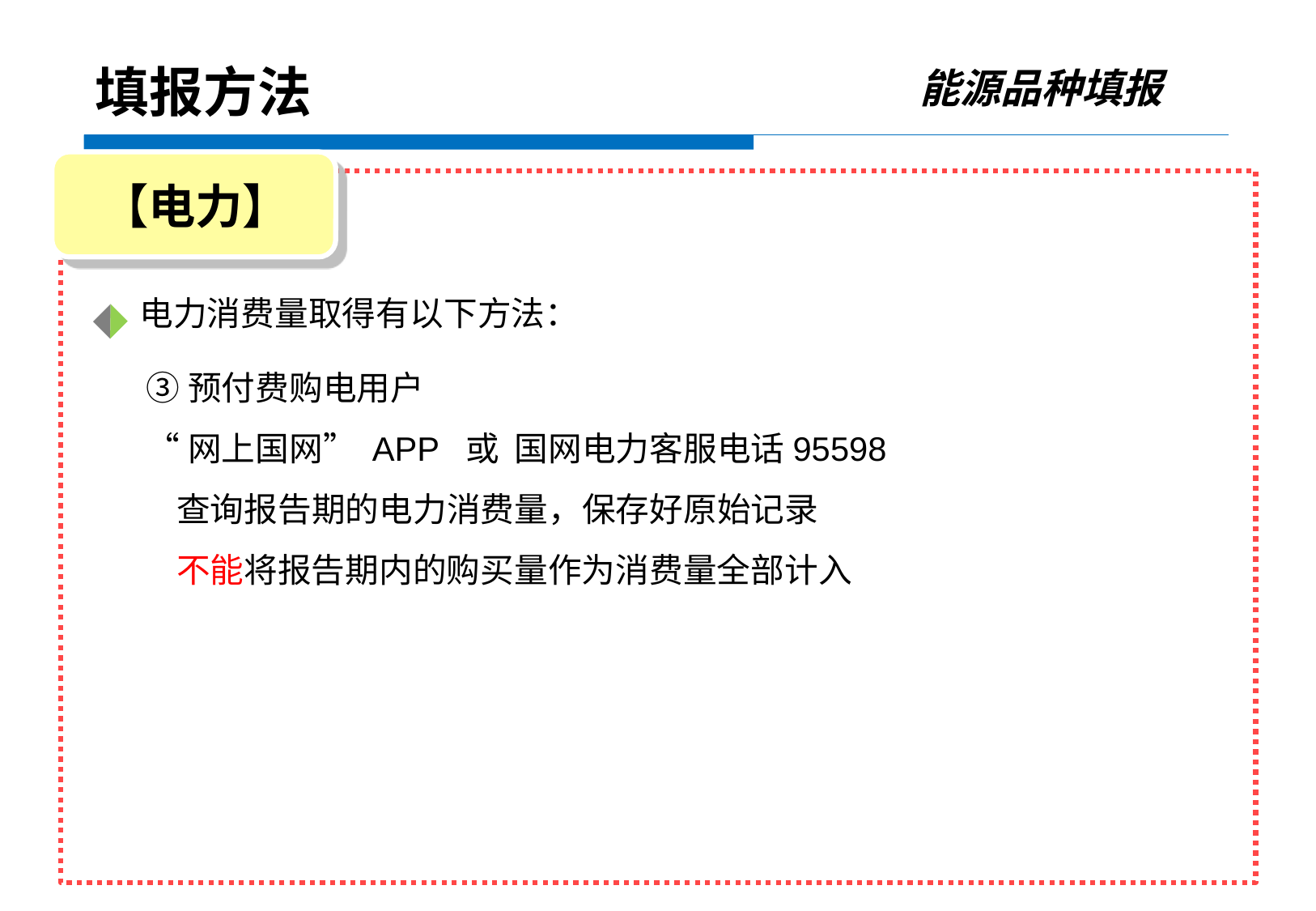

能源品种填报
填报方法

【电力】

电力消费量取得有以下方法：

 ③预付费购电用户
 “网上国网” APP  或  国网电力客服电话95598
    查询报告期的电力消费量，保存好原始记录
    不能将报告期内的购买量作为消费量全部计入